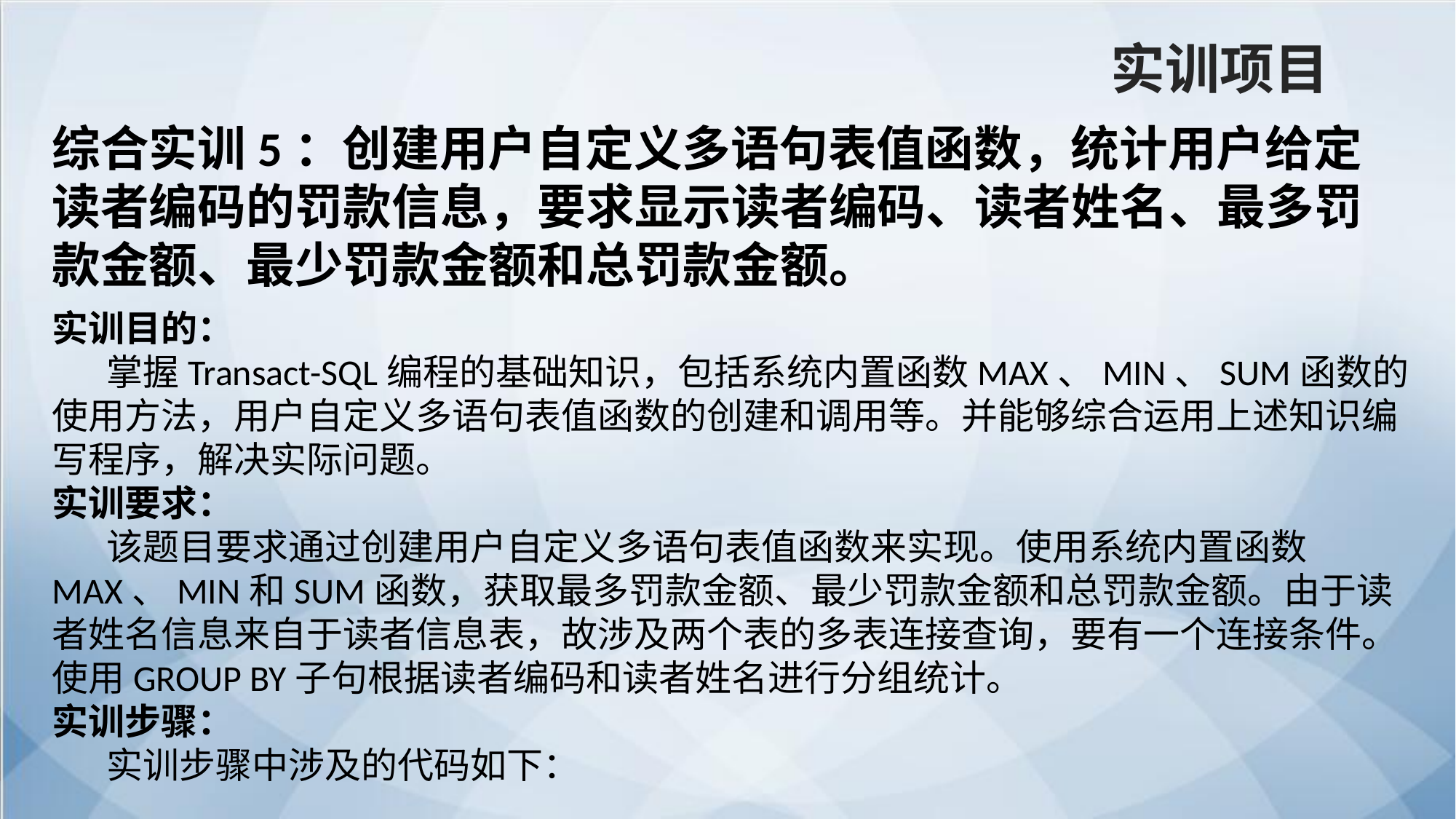

实训项目
综合实训5：创建用户自定义多语句表值函数，统计用户给定读者编码的罚款信息，要求显示读者编码、读者姓名、最多罚款金额、最少罚款金额和总罚款金额。
实训目的：
掌握Transact-SQL编程的基础知识，包括系统内置函数MAX、MIN、SUM函数的使用方法，用户自定义多语句表值函数的创建和调用等。并能够综合运用上述知识编写程序，解决实际问题。
实训要求：
该题目要求通过创建用户自定义多语句表值函数来实现。使用系统内置函数MAX、MIN和SUM函数，获取最多罚款金额、最少罚款金额和总罚款金额。由于读者姓名信息来自于读者信息表，故涉及两个表的多表连接查询，要有一个连接条件。使用GROUP BY子句根据读者编码和读者姓名进行分组统计。
实训步骤：
实训步骤中涉及的代码如下：